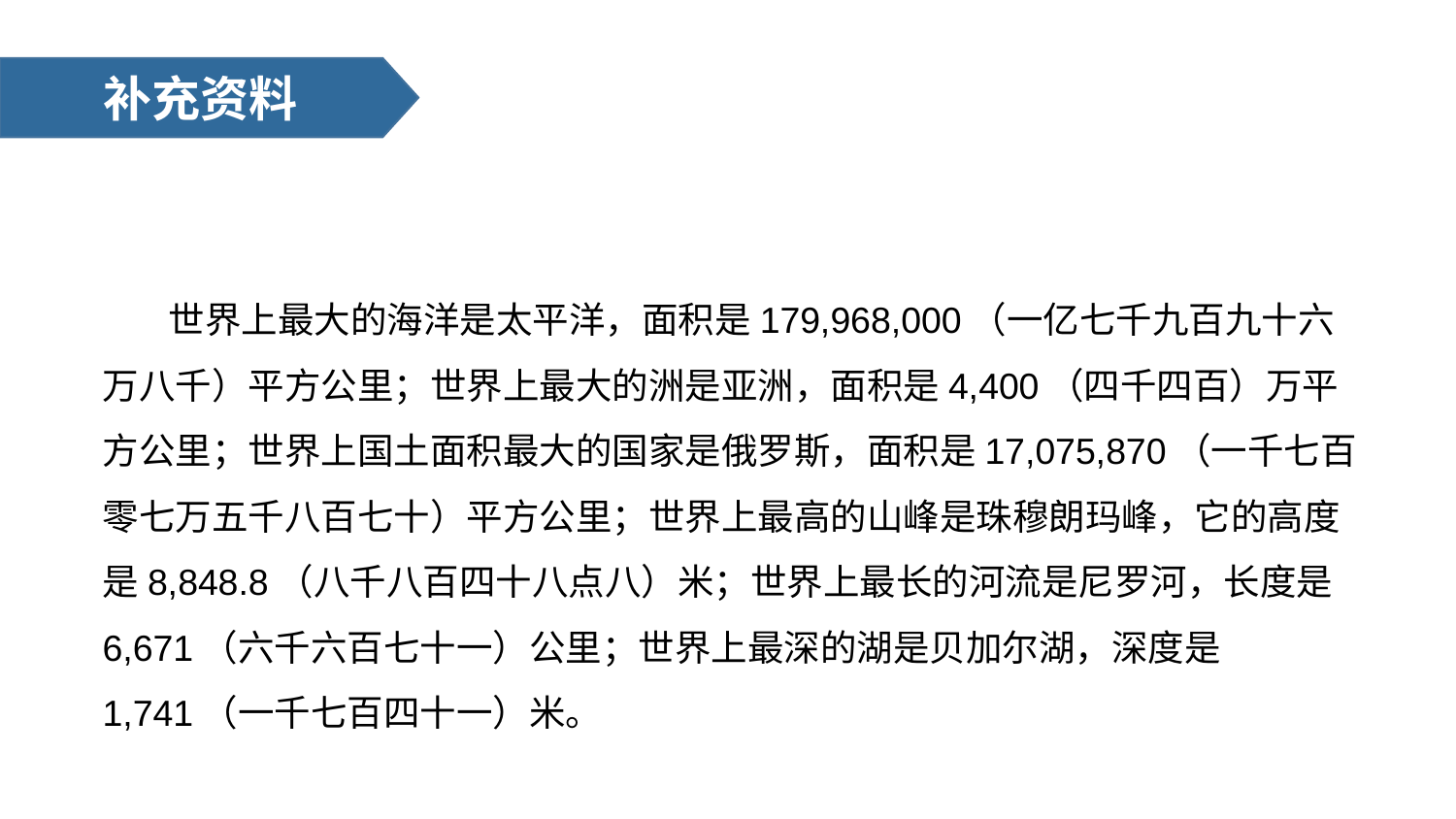

补充资料
       世界上最大的海洋是太平洋，面积是179,968,000（一亿七千九百九十六万八千）平方公里；世界上最大的洲是亚洲，面积是4,400（四千四百）万平方公里；世界上国土面积最大的国家是俄罗斯，面积是17,075,870（一千七百零七万五千八百七十）平方公里；世界上最高的山峰是珠穆朗玛峰，它的高度是8,848.8（八千八百四十八点八）米；世界上最长的河流是尼罗河，长度是6,671（六千六百七十一）公里；世界上最深的湖是贝加尔湖，深度是1,741（一千七百四十一）米。